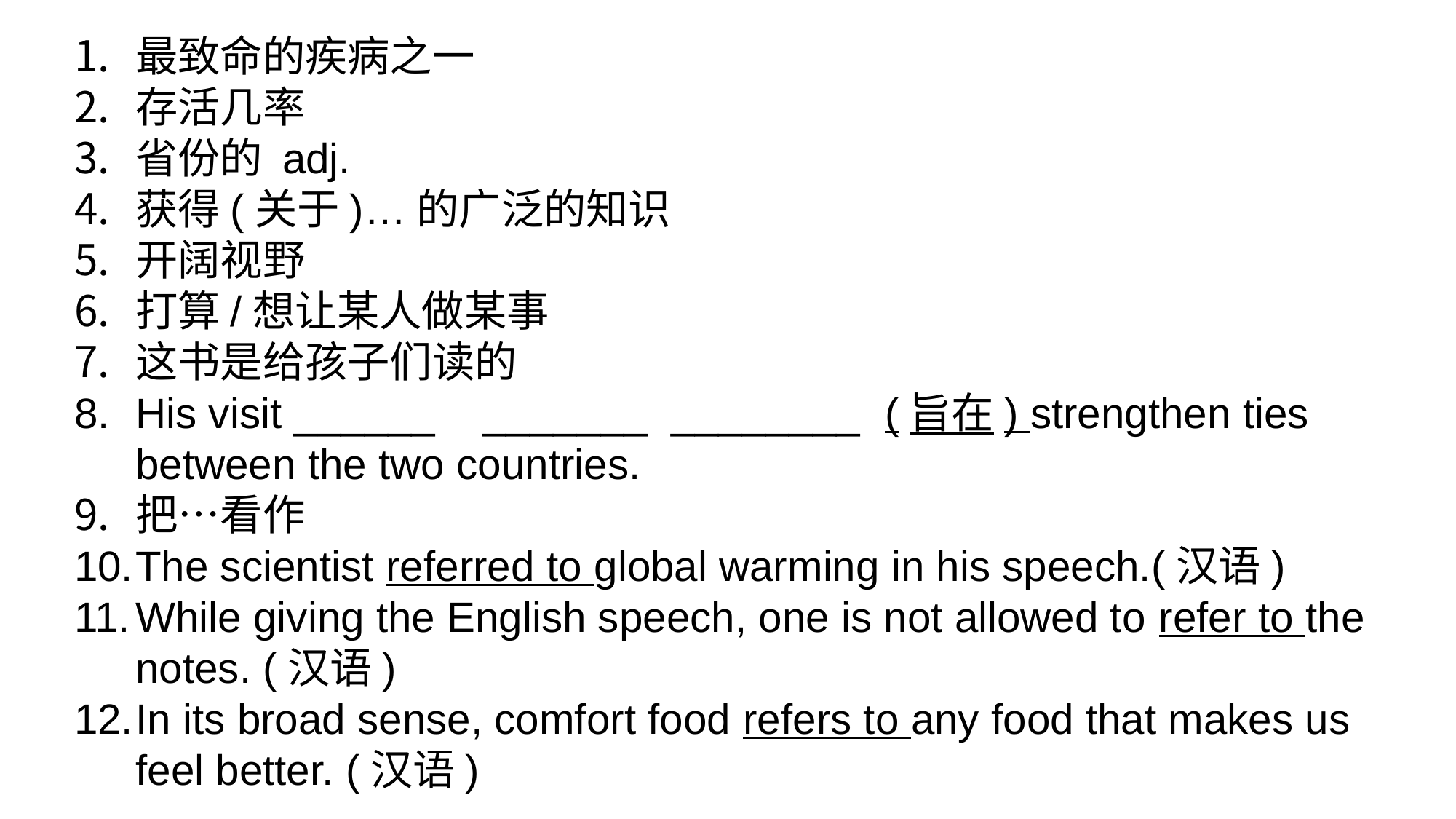

最致命的疾病之一
存活几率
省份的 adj.
获得(关于)…的广泛的知识
开阔视野
打算/想让某人做某事
这书是给孩子们读的
His visit ______    _______  ________  (旨在) strengthen ties between the two countries.
把…看作
The scientist referred to global warming in his speech.(汉语)
While giving the English speech, one is not allowed to refer to the notes. (汉语)
In its broad sense, comfort food refers to any food that makes us feel better. (汉语)